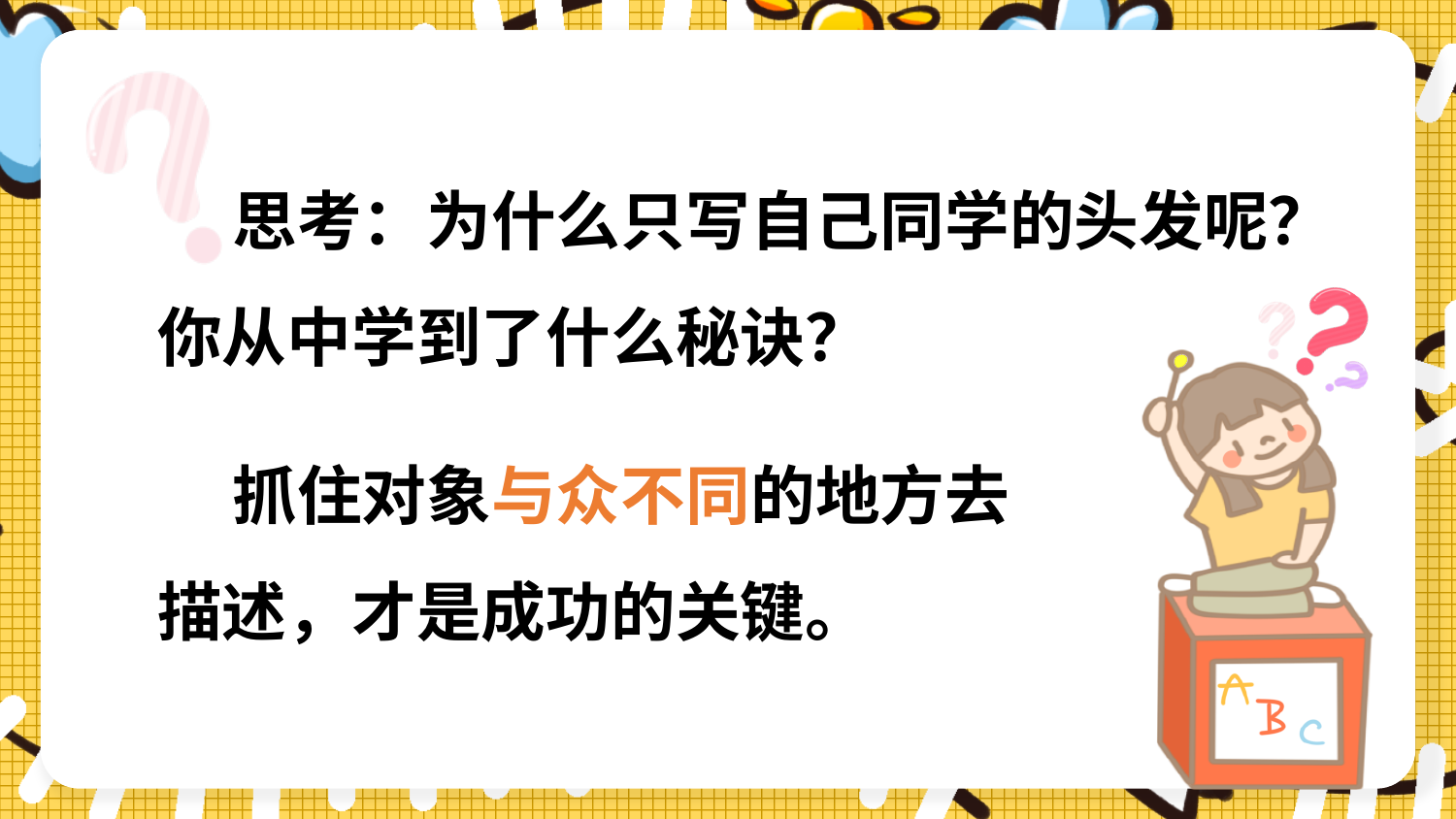

思考：为什么只写自己同学的头发呢？你从中学到了什么秘诀？
    抓住对象与众不同的地方去描述，才是成功的关键。